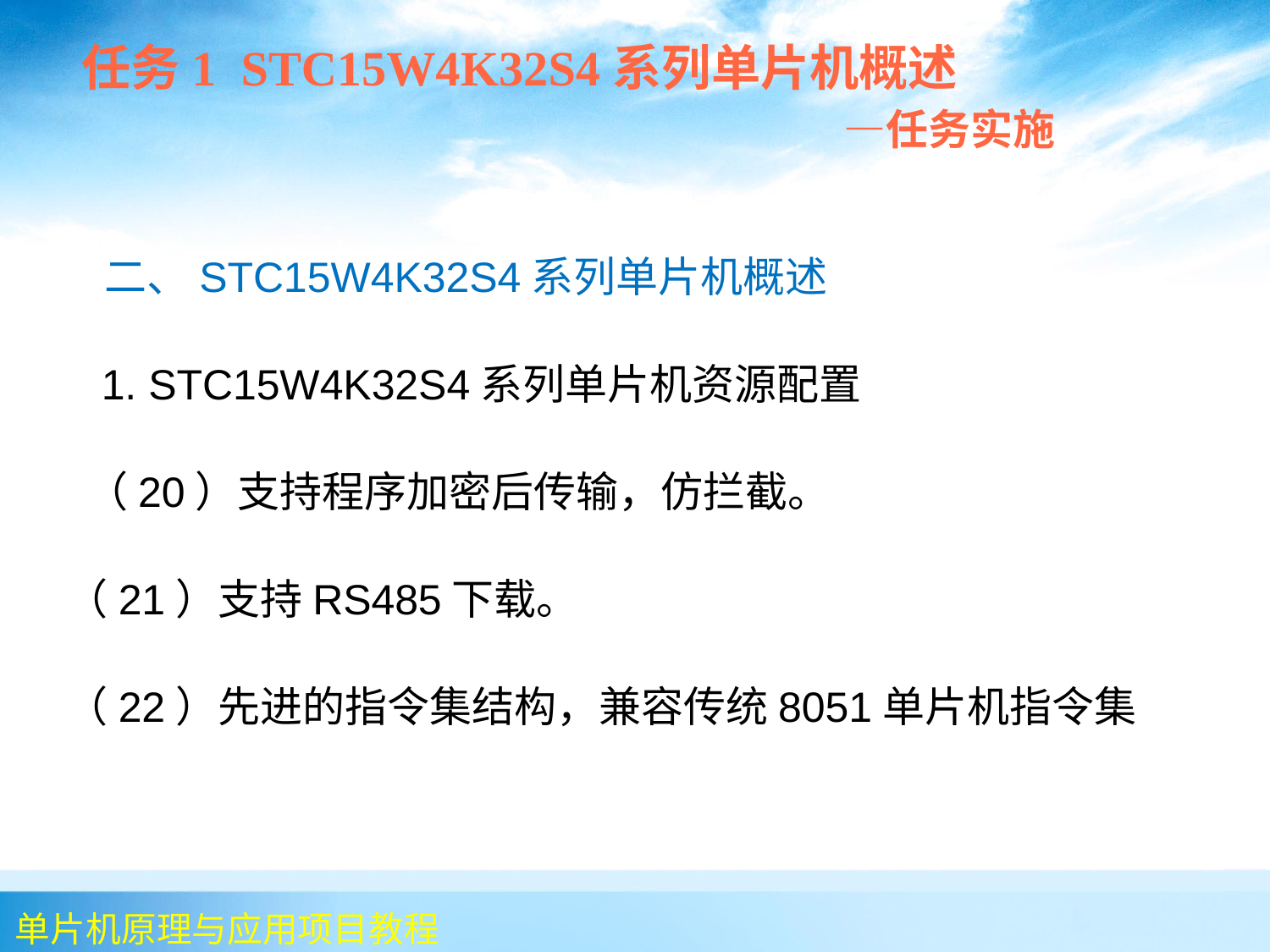

任务1  STC15W4K32S4系列单片机概述
                                                                        —任务实施
   二、STC15W4K32S4系列单片机概述
   1. STC15W4K32S4系列单片机资源配置
 （20）支持程序加密后传输，仿拦截。
（21）支持RS485下载。
（22）先进的指令集结构，兼容传统8051单片机指令集